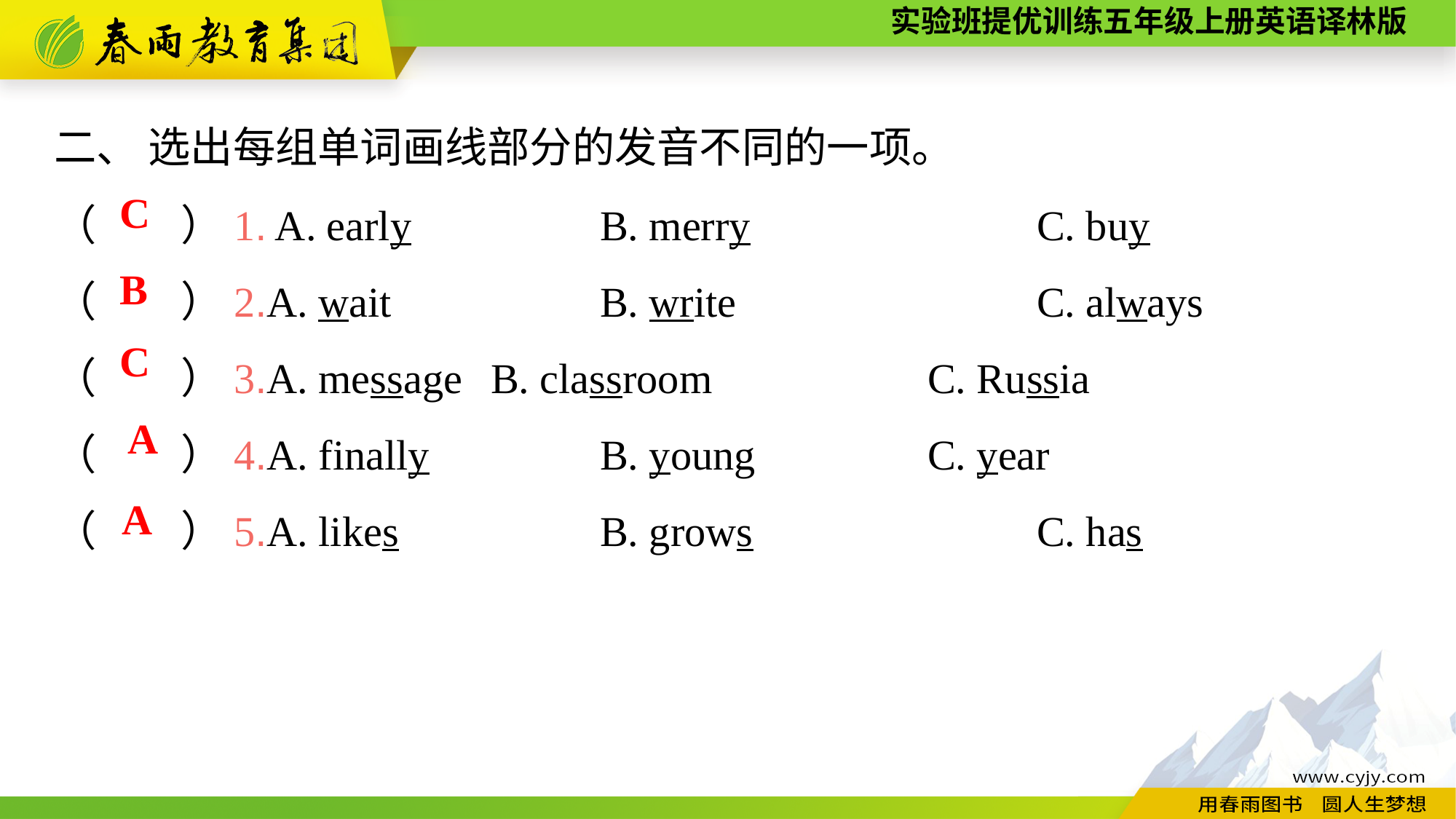

二、 选出每组单词画线部分的发音不同的一项。
（　　）1. A. early		B. merry			C. buy
（　　）2.A. wait		B. write			C. always
（　　）3.A. message	B. classroom		C. Russia
（　　）4.A. finally		B. young		C. year
（　　）5.A. likes		B. grows			C. has
C
B
C
A
A